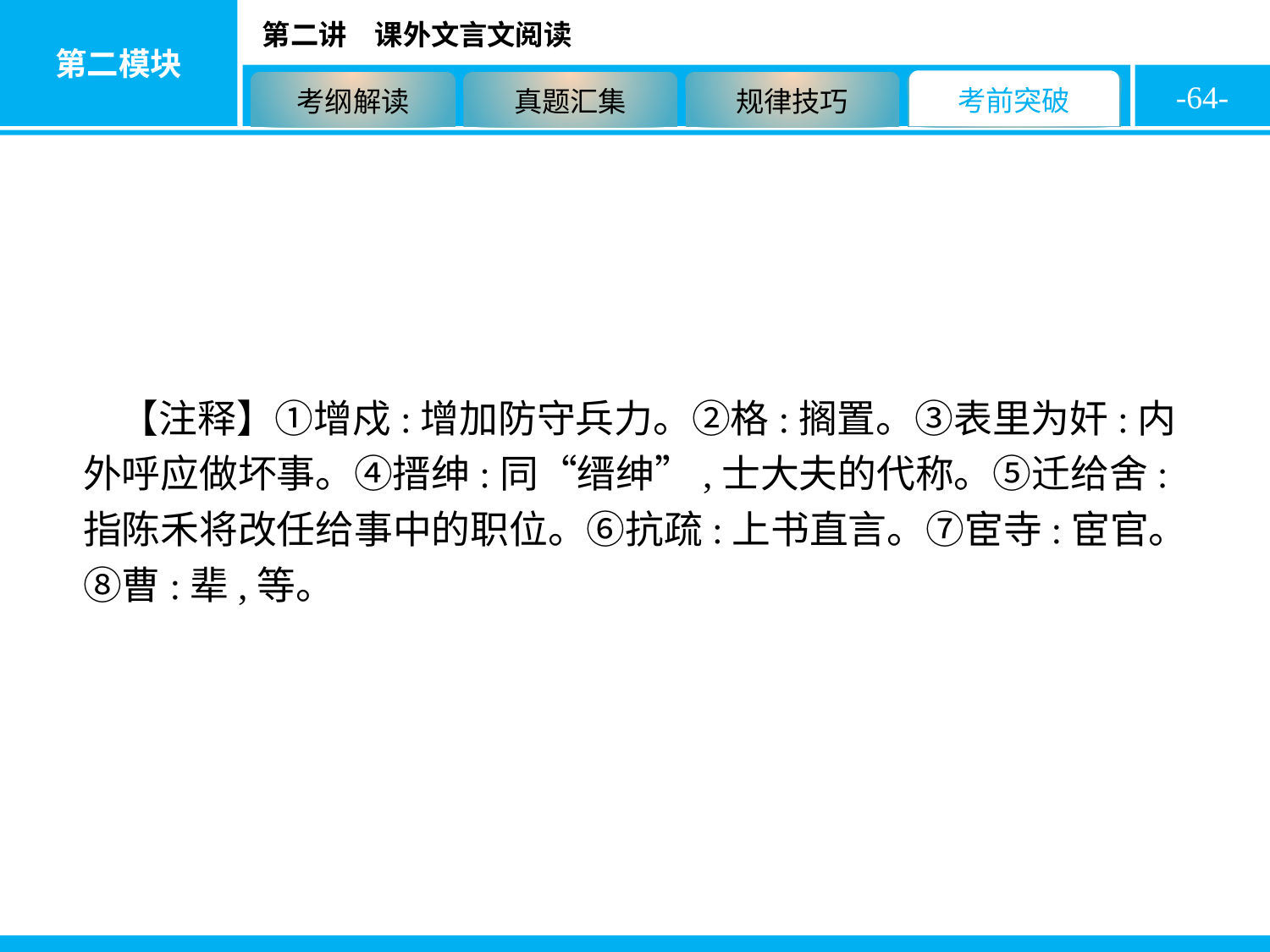

-64-
【注释】①增戍:增加防守兵力。②格:搁置。③表里为奸:内外呼应做坏事。④搢绅:同“缙绅”,士大夫的代称。⑤迁给舍:指陈禾将改任给事中的职位。⑥抗疏:上书直言。⑦宦寺:宦官。⑧曹:辈,等。